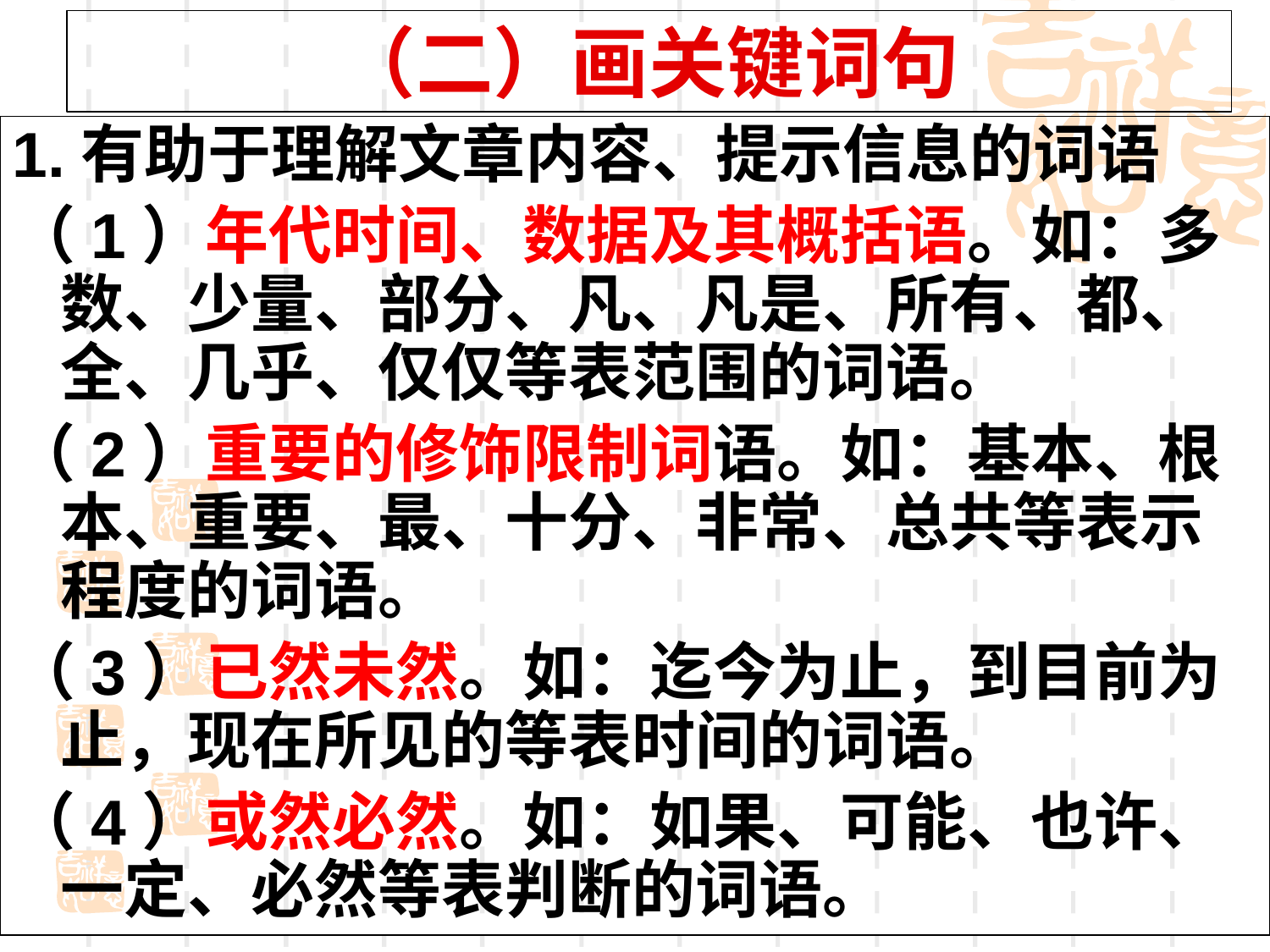

# （二）画关键词句
1.有助于理解文章内容、提示信息的词语
（1）年代时间、数据及其概括语。如：多数、少量、部分、凡、凡是、所有、都、全、几乎、仅仅等表范围的词语。
（2）重要的修饰限制词语。如：基本、根本、重要、最、十分、非常、总共等表示程度的词语。
（3）已然未然。如：迄今为止，到目前为止，现在所见的等表时间的词语。
（4）或然必然。如：如果、可能、也许、一定、必然等表判断的词语。